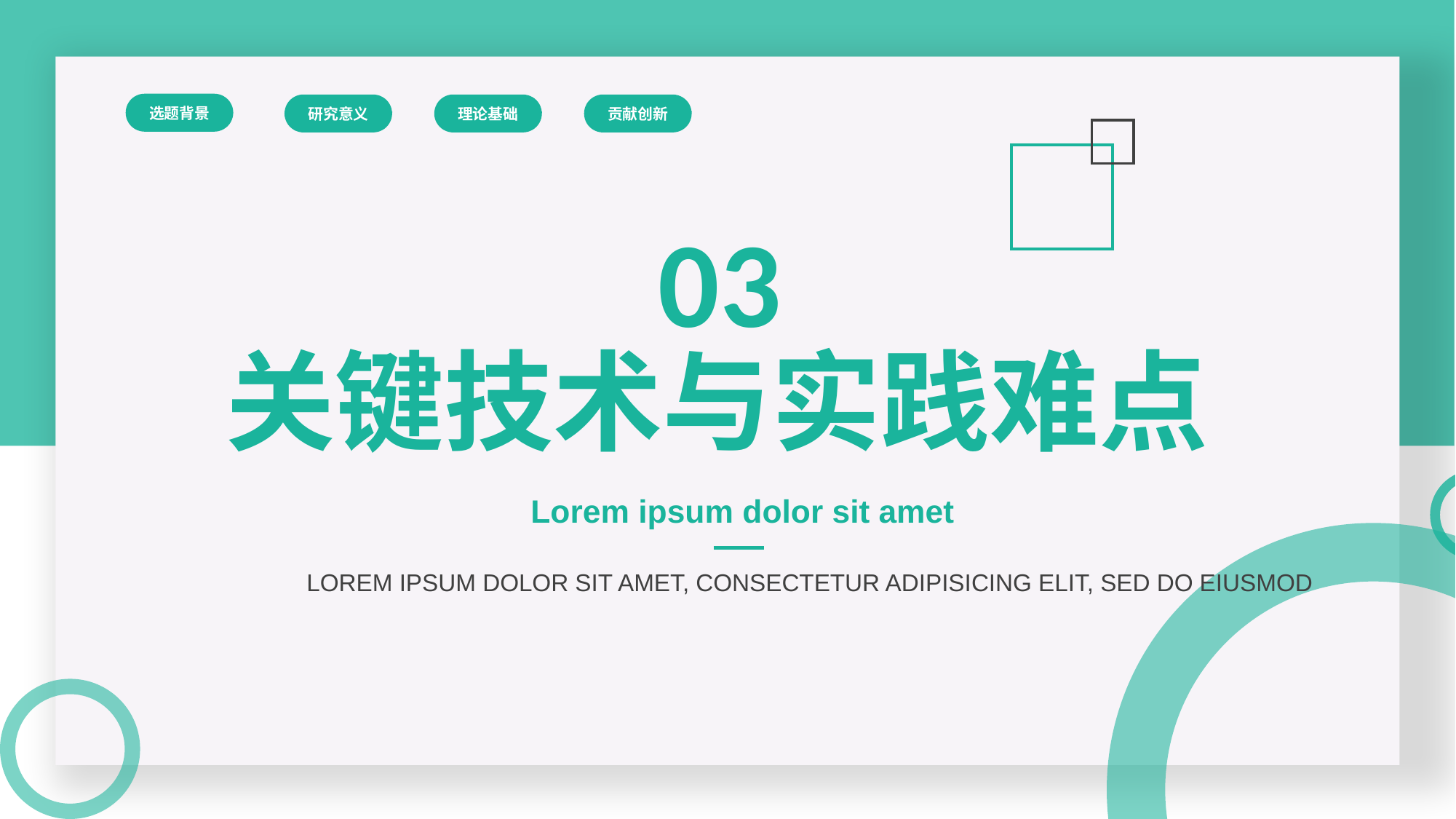

选题背景
研究意义
理论基础
贡献创新

03
关键技术与实践难点

Lorem ipsum dolor sit amet

LOREM IPSUM DOLOR SIT AMET, CONSECTETUR ADIPISICING ELIT, SED DO EIUSMOD